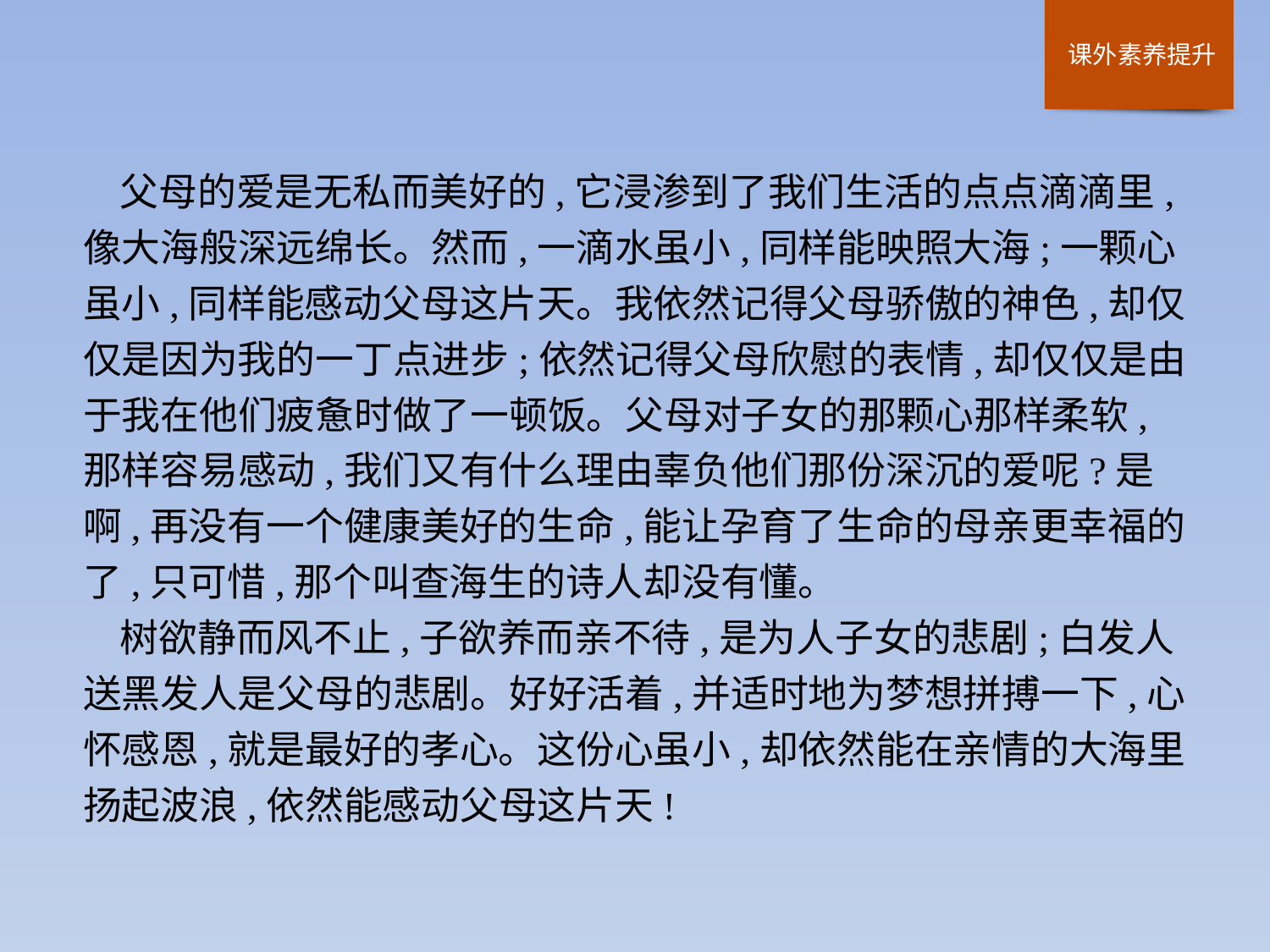

父母的爱是无私而美好的,它浸渗到了我们生活的点点滴滴里,像大海般深远绵长。然而,一滴水虽小,同样能映照大海;一颗心虽小,同样能感动父母这片天。我依然记得父母骄傲的神色,却仅仅是因为我的一丁点进步;依然记得父母欣慰的表情,却仅仅是由于我在他们疲惫时做了一顿饭。父母对子女的那颗心那样柔软,那样容易感动,我们又有什么理由辜负他们那份深沉的爱呢?是啊,再没有一个健康美好的生命,能让孕育了生命的母亲更幸福的了,只可惜,那个叫查海生的诗人却没有懂。
树欲静而风不止,子欲养而亲不待,是为人子女的悲剧;白发人送黑发人是父母的悲剧。好好活着,并适时地为梦想拼搏一下,心怀感恩,就是最好的孝心。这份心虽小,却依然能在亲情的大海里扬起波浪,依然能感动父母这片天!